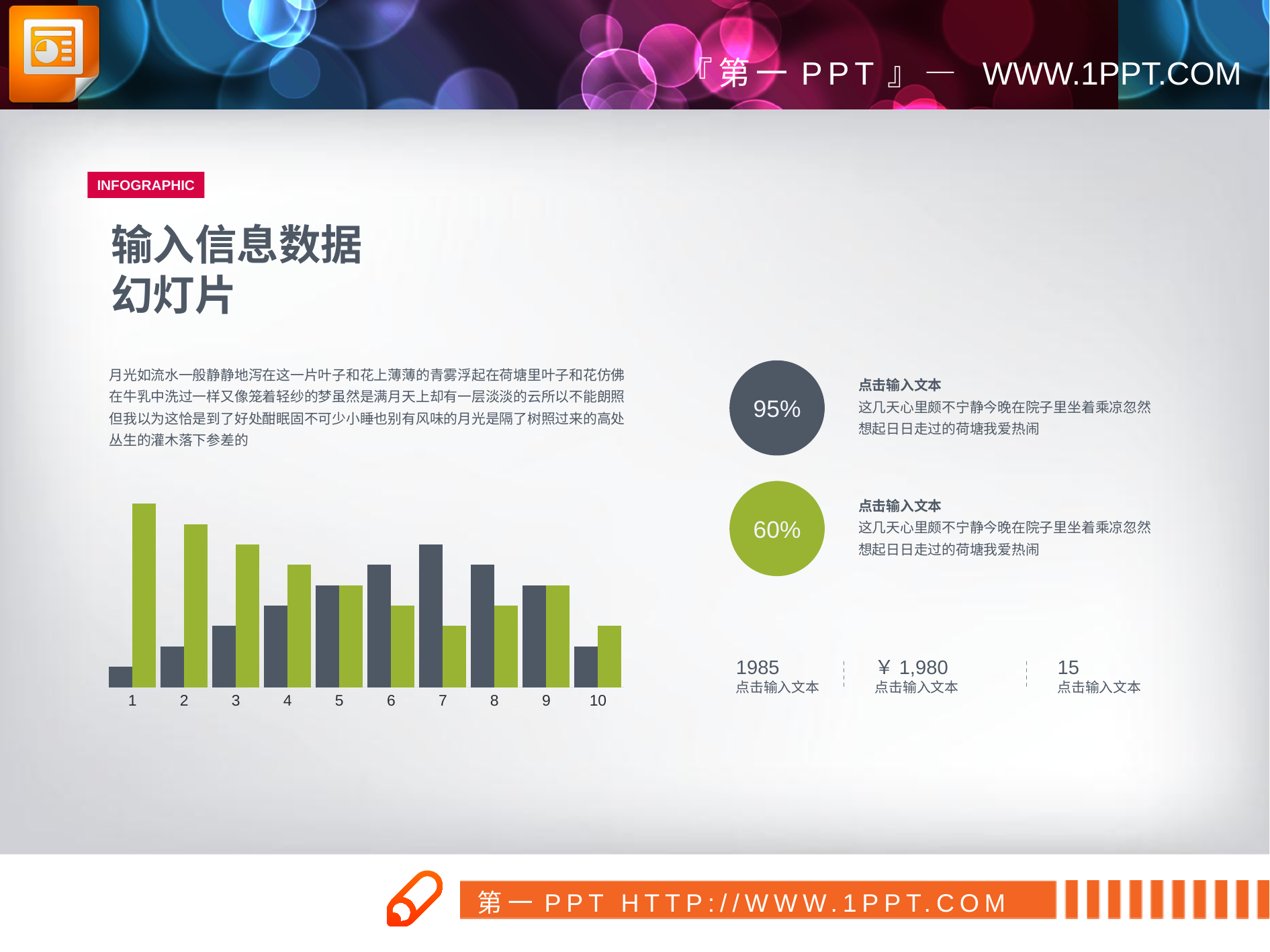

INFOGRAPHIC
输入信息数据
幻灯片
月光如流水一般静静地泻在这一片叶子和花上薄薄的青雾浮起在荷塘里叶子和花仿佛在牛乳中洗过一样又像笼着轻纱的梦虽然是满月天上却有一层淡淡的云所以不能朗照但我以为这恰是到了好处酣眠固不可少小睡也别有风味的月光是隔了树照过来的高处丛生的灌木落下参差的
95%
点击输入文本
这几天心里颇不宁静今晚在院子里坐着乘凉忽然想起日日走过的荷塘我爱热闹

### Chart

| Category | Series 1 | Series 2 |
|---|---|---|
60%
点击输入文本
这几天心里颇不宁静今晚在院子里坐着乘凉忽然想起日日走过的荷塘我爱热闹
1985
点击输入文本
￥1,980
点击输入文本
15
点击输入文本